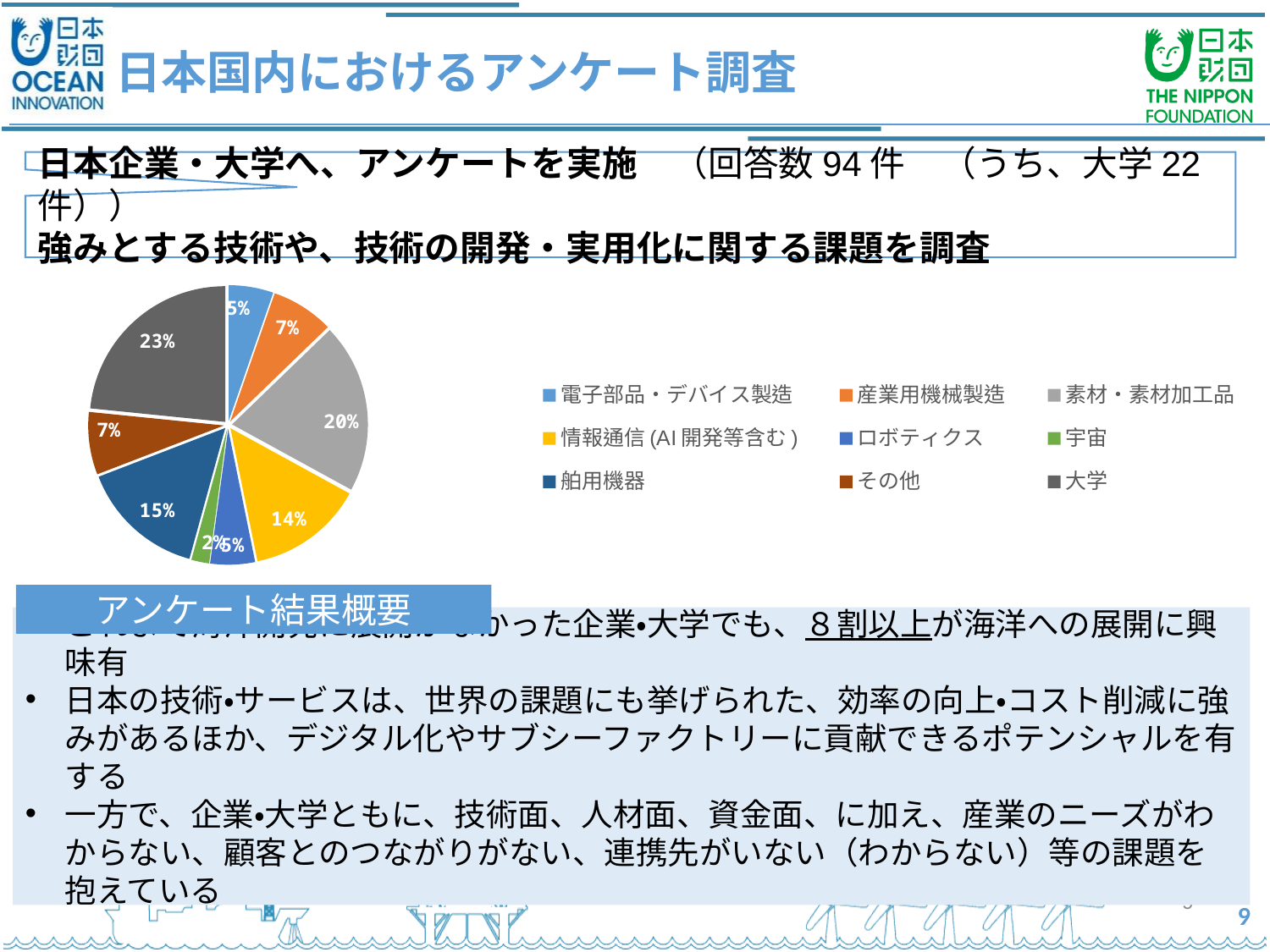

# 日本国内におけるアンケート調査
日本企業・大学へ、アンケートを実施　（回答数94件　（うち、大学22件））
強みとする技術や、技術の開発・実用化に関する課題を調査

### Chart

| Category |  |
|---|---|
| 電子部品・デバイス製造 | 5.0 |
| 産業用機械製造 | 7.0 |
| 素材・素材加工品 | 19.0 |
| 情報通信(AI開発等含む) | 13.0 |
| ロボティクス | 5.0 |
| 宇宙 | 2.0 |
| 舶用機器 | 14.0 |
| その他 | 7.0 |
| 大学 | 22.0 |
アンケート結果概要
これまで海洋開発に展開がなかった企業・大学でも、８割以上が海洋への展開に興味有
日本の技術・サービスは、世界の課題にも挙げられた、効率の向上・コスト削減に強みがあるほか、デジタル化やサブシーファクトリーに貢献できるポテンシャルを有する
一方で、企業・大学ともに、技術面、人材面、資金面、に加え、産業のニーズがわからない、顧客とのつながりがない、連携先がいない（わからない）等の課題を抱えている
9